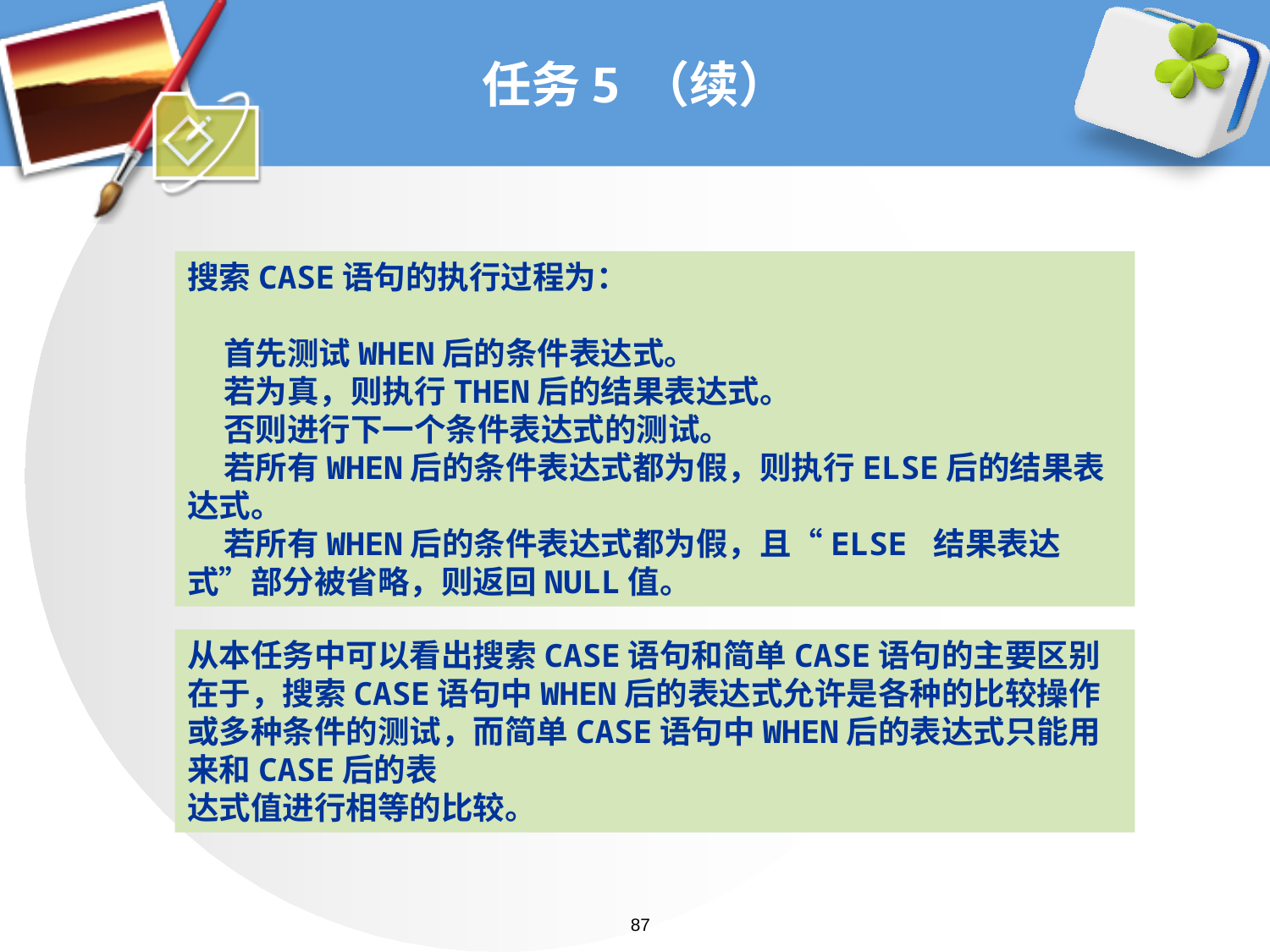

# 任务5 （续）
搜索CASE语句的执行过程为：

    首先测试WHEN后的条件表达式。
    若为真，则执行THEN后的结果表达式。
    否则进行下一个条件表达式的测试。
    若所有WHEN后的条件表达式都为假，则执行ELSE后的结果表达式。
    若所有WHEN后的条件表达式都为假，且“ELSE 结果表达式”部分被省略，则返回NULL值。
从本任务中可以看出搜索CASE语句和简单CASE语句的主要区别在于，搜索CASE语句中WHEN后的表达式允许是各种的比较操作或多种条件的测试，而简单CASE语句中WHEN后的表达式只能用来和CASE后的表
达式值进行相等的比较。
87